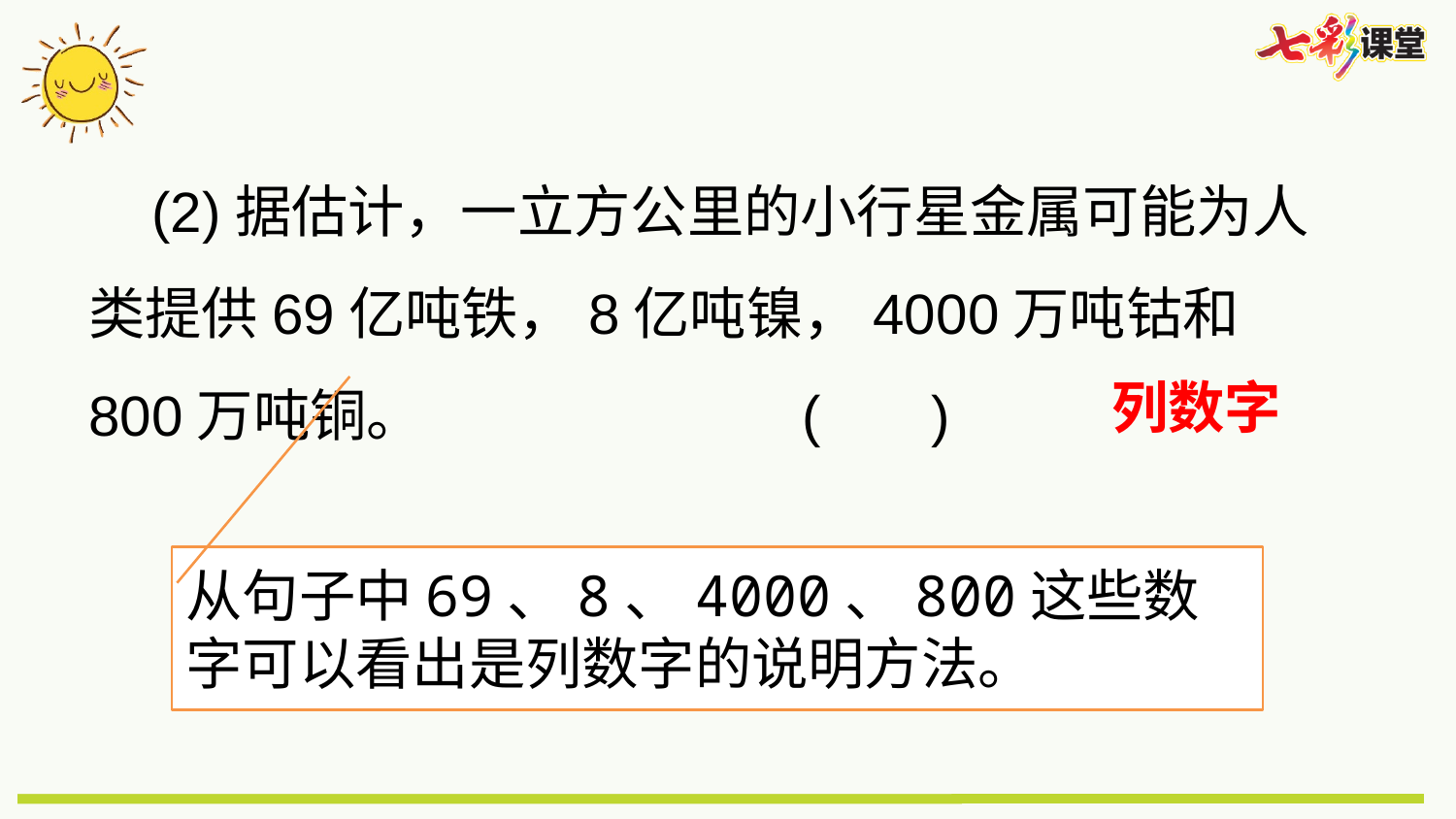

(2)据估计，一立方公里的小行星金属可能为人类提供69亿吨铁，8亿吨镍，4000万吨钴和800万吨铜。                             (       )
列数字
从句子中69、8、4000、800这些数字可以看出是列数字的说明方法。